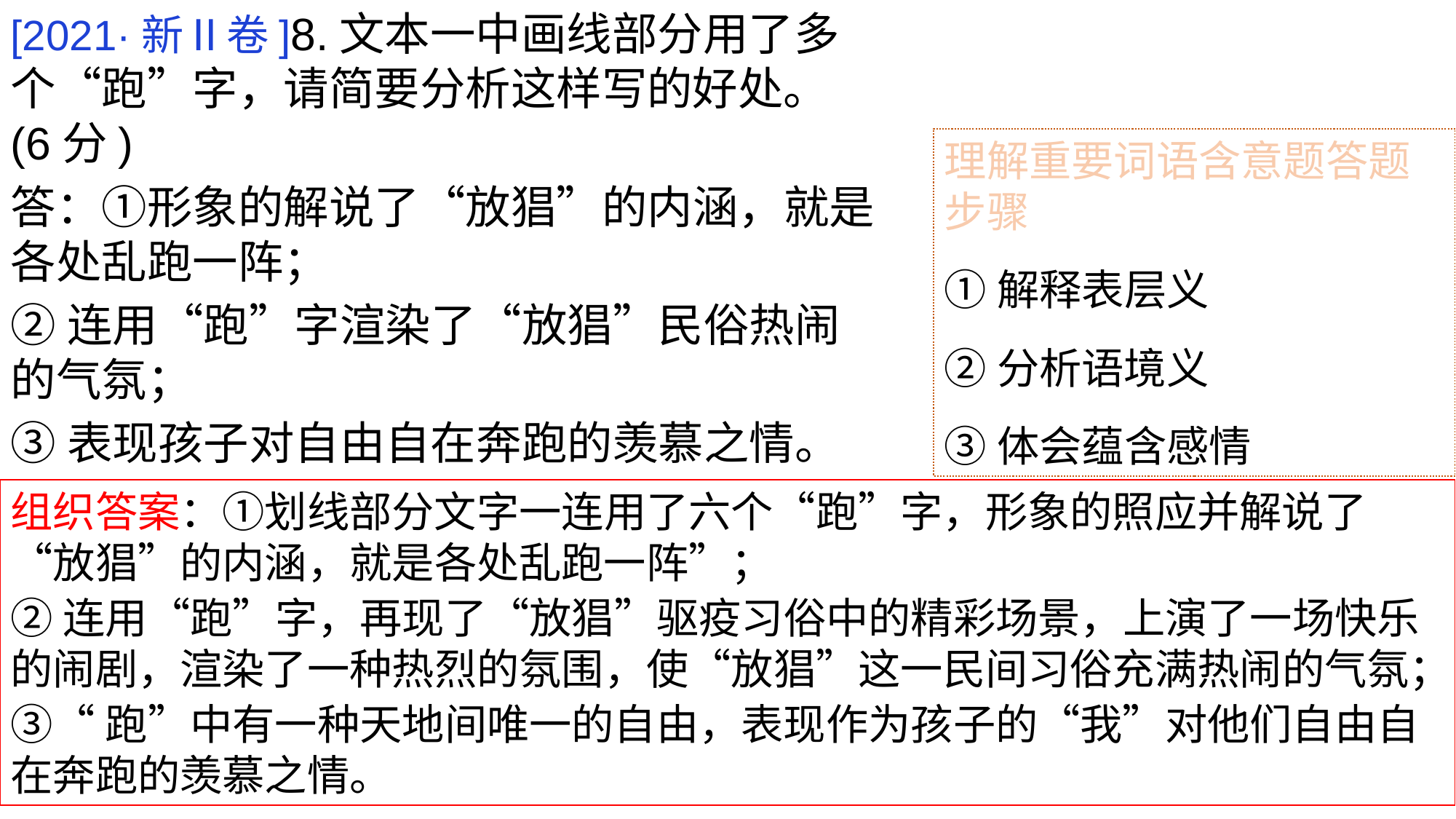

[2021·新Ⅱ卷]8.文本一中画线部分用了多个“跑”字，请简要分析这样写的好处。(6分)
答：①形象的解说了“放猖”的内涵，就是各处乱跑一阵；
②连用“跑”字渲染了“放猖”民俗热闹的气氛；
③表现孩子对自由自在奔跑的羡慕之情。
理解重要词语含意题答题步骤
①解释表层义
②分析语境义
③体会蕴含感情
组织答案：①划线部分文字一连用了六个“跑”字，形象的照应并解说了“放猖”的内涵，就是各处乱跑一阵”；
②连用“跑”字，再现了“放猖”驱疫习俗中的精彩场景，上演了一场快乐的闹剧，渲染了一种热烈的氛围，使“放猖”这一民间习俗充满热闹的气氛；
③“跑”中有一种天地间唯一的自由，表现作为孩子的“我”对他们自由自在奔跑的羡慕之情。